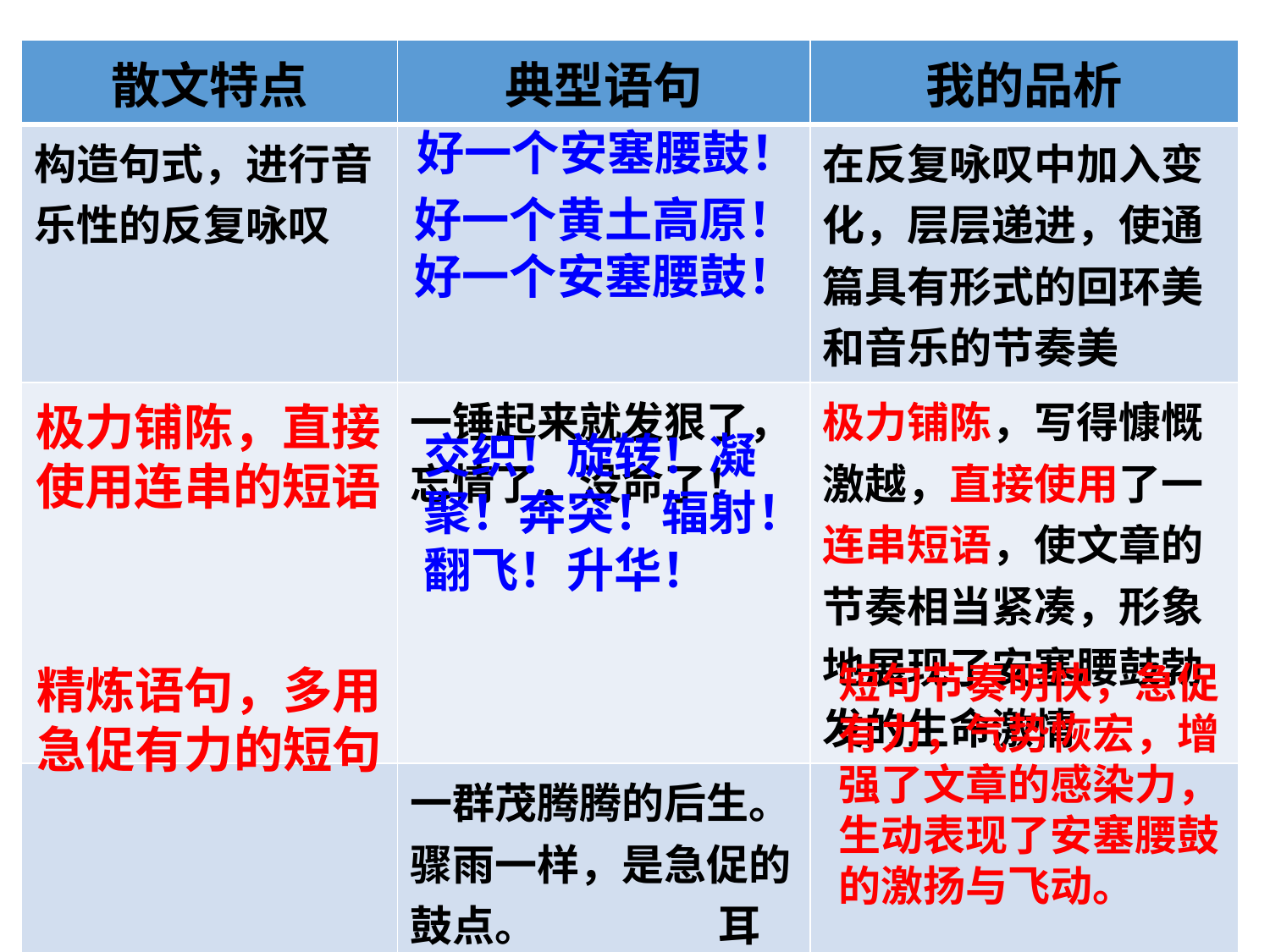

| 散文特点 | 典型语句 | 我的品析 |
| --- | --- | --- |
| 构造句式，进行音乐性的反复咏叹 |  | 在反复咏叹中加入变化，层层递进，使通篇具有形式的回环美和音乐的节奏美 |
|  | 一锤起来就发狠了，忘情了，没命了！ | 极力铺陈，写得慷慨激越，直接使用了一连串短语，使文章的节奏相当紧凑，形象地展现了安塞腰鼓勃发的生命激情 |
|  | 一群茂腾腾的后生。骤雨一样，是急促的鼓点。 耳畔是一声渺远的鸡啼。 |  |
好一个安塞腰鼓！
好一个黄土高原！好一个安塞腰鼓！
极力铺陈，直接使用连串的短语
交织！旋转！凝聚！奔突！辐射！翻飞！升华！
短句节奏明快，急促有力，气势恢宏，增强了文章的感染力，生动表现了安塞腰鼓的激扬与飞动。
精炼语句，多用急促有力的短句